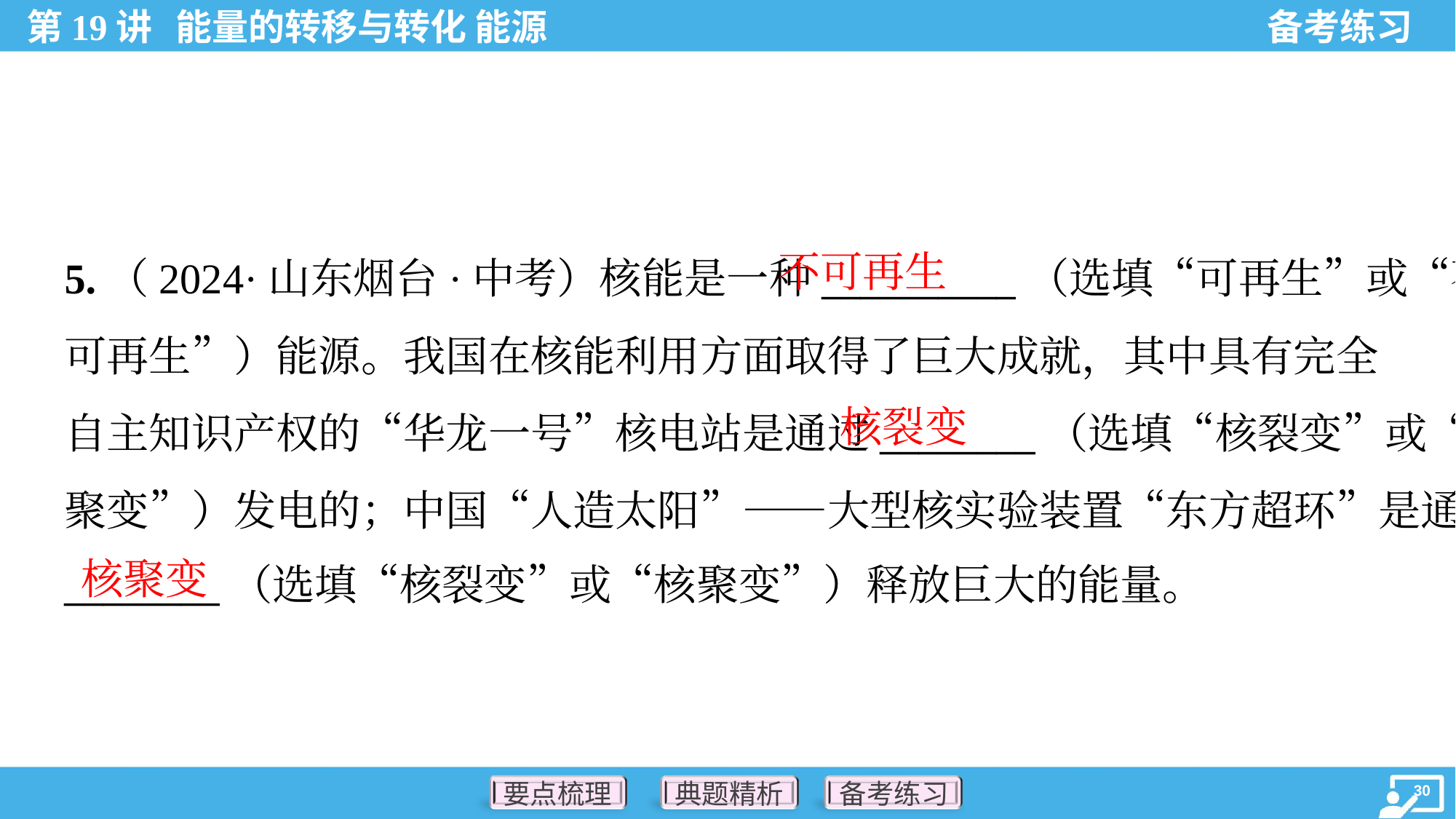

不可再生
5.（2024·山东烟台·中考）核能是一种__________（选填“可再生”或“不
可再生”）能源。我国在核能利用方面取得了巨大成就，其中具有完全
自主知识产权的“华龙一号”核电站是通过________（选填“核裂变”或“核
聚变”）发电的；中国“人造太阳”——大型核实验装置“东方超环”是通过
________（选填“核裂变”或“核聚变”）释放巨大的能量。
核裂变
核聚变